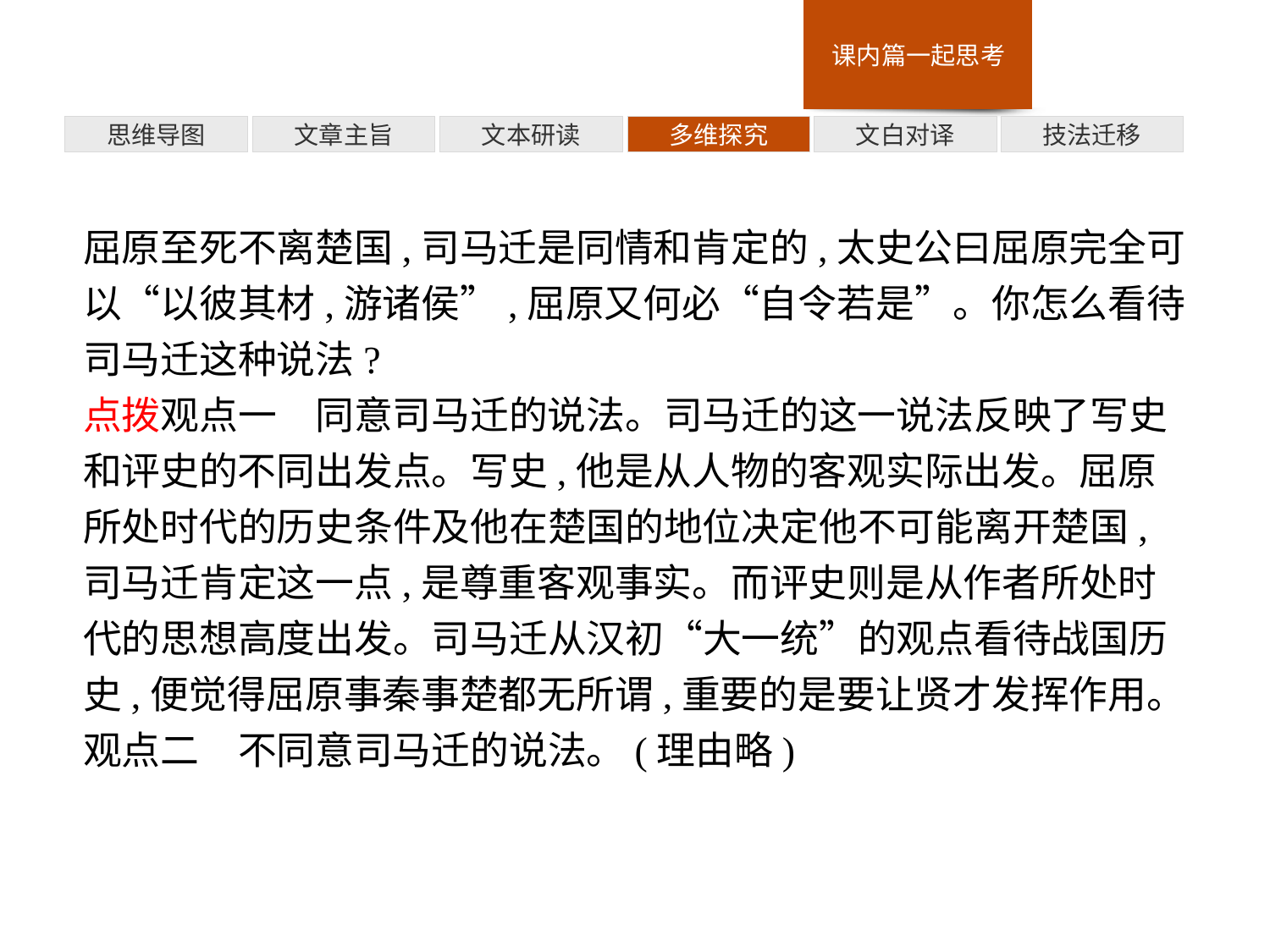

多维探究
思维导图
文章主旨
文本研读
文白对译
技法迁移
屈原至死不离楚国,司马迁是同情和肯定的,太史公曰屈原完全可以“以彼其材,游诸侯”,屈原又何必“自令若是”。你怎么看待司马迁这种说法?
点拨观点一　同意司马迁的说法。司马迁的这一说法反映了写史和评史的不同出发点。写史,他是从人物的客观实际出发。屈原所处时代的历史条件及他在楚国的地位决定他不可能离开楚国,司马迁肯定这一点,是尊重客观事实。而评史则是从作者所处时代的思想高度出发。司马迁从汉初“大一统”的观点看待战国历史,便觉得屈原事秦事楚都无所谓,重要的是要让贤才发挥作用。
观点二　不同意司马迁的说法。(理由略)